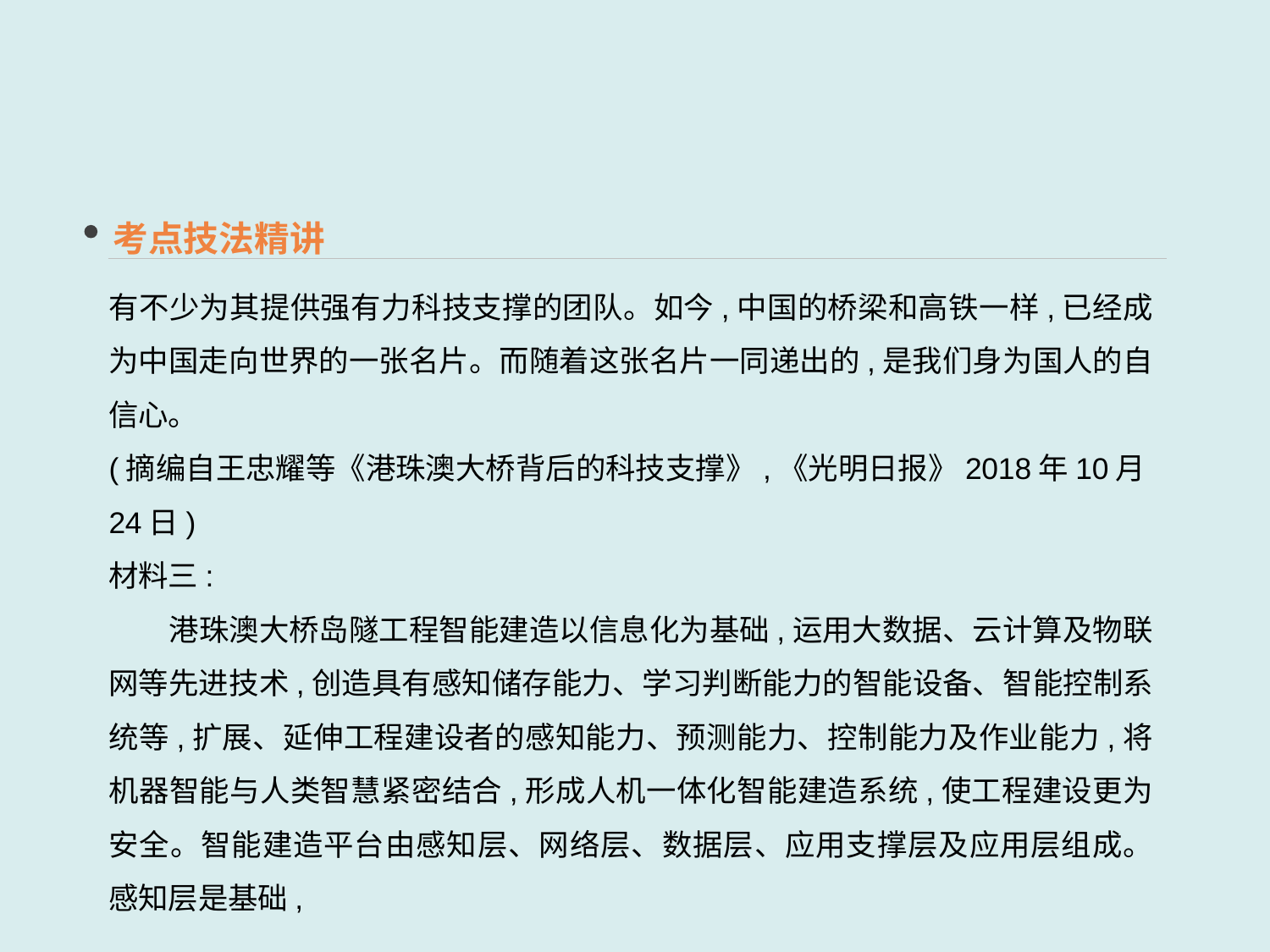

考点技法精讲

有不少为其提供强有力科技支撑的团队。如今,中国的桥梁和高铁一样,已经成为中国走向世界的一张名片。而随着这张名片一同递出的,是我们身为国人的自信心。
(摘编自王忠耀等《港珠澳大桥背后的科技支撑》,《光明日报》2018年10月24日)
材料三:
　　港珠澳大桥岛隧工程智能建造以信息化为基础,运用大数据、云计算及物联网等先进技术,创造具有感知储存能力、学习判断能力的智能设备、智能控制系统等,扩展、延伸工程建设者的感知能力、预测能力、控制能力及作业能力,将机器智能与人类智慧紧密结合,形成人机一体化智能建造系统,使工程建设更为安全。智能建造平台由感知层、网络层、数据层、应用支撑层及应用层组成。感知层是基础,